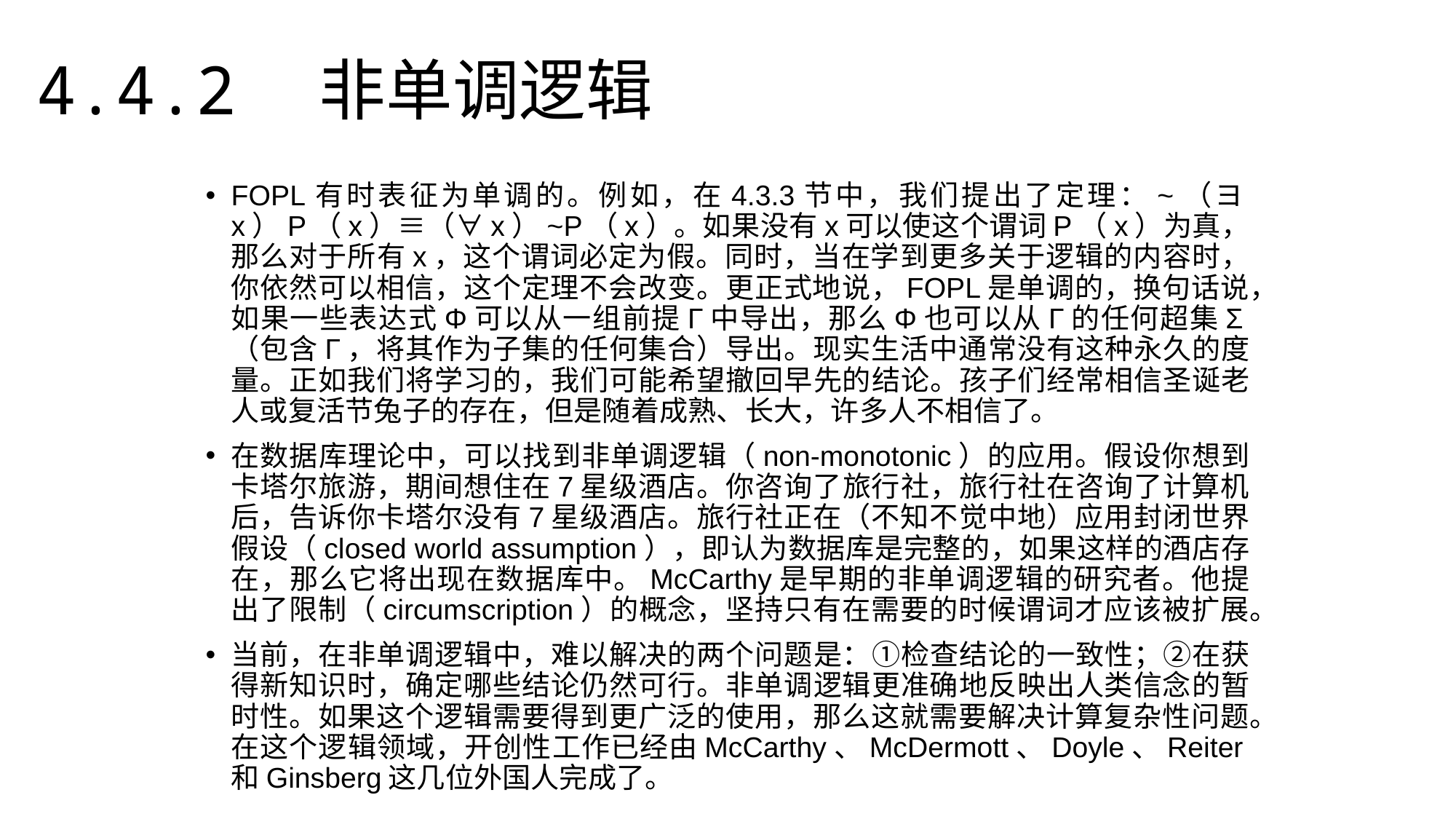

4.4.2　非单调逻辑
FOPL有时表征为单调的。例如，在4.3.3节中，我们提出了定理：~（ヨx）P（x）≡（∀x）~P（x）。如果没有x可以使这个谓词P（x）为真，那么对于所有x，这个谓词必定为假。同时，当在学到更多关于逻辑的内容时，你依然可以相信，这个定理不会改变。更正式地说，FOPL是单调的，换句话说，如果一些表达式Φ可以从一组前提Γ中导出，那么Φ也可以从Γ的任何超集Σ（包含Γ，将其作为子集的任何集合）导出。现实生活中通常没有这种永久的度量。正如我们将学习的，我们可能希望撤回早先的结论。孩子们经常相信圣诞老人或复活节兔子的存在，但是随着成熟、长大，许多人不相信了。
在数据库理论中，可以找到非单调逻辑（non-monotonic）的应用。假设你想到卡塔尔旅游，期间想住在7星级酒店。你咨询了旅行社，旅行社在咨询了计算机后，告诉你卡塔尔没有7星级酒店。旅行社正在（不知不觉中地）应用封闭世界假设（closed world assumption），即认为数据库是完整的，如果这样的酒店存在，那么它将出现在数据库中。McCarthy是早期的非单调逻辑的研究者。他提出了限制（circumscription）的概念，坚持只有在需要的时候谓词才应该被扩展。
当前，在非单调逻辑中，难以解决的两个问题是：①检查结论的一致性；②在获得新知识时，确定哪些结论仍然可行。非单调逻辑更准确地反映出人类信念的暂时性。如果这个逻辑需要得到更广泛的使用，那么这就需要解决计算复杂性问题。在这个逻辑领域，开创性工作已经由McCarthy、McDermott、Doyle、Reiter和Ginsberg这几位外国人完成了。